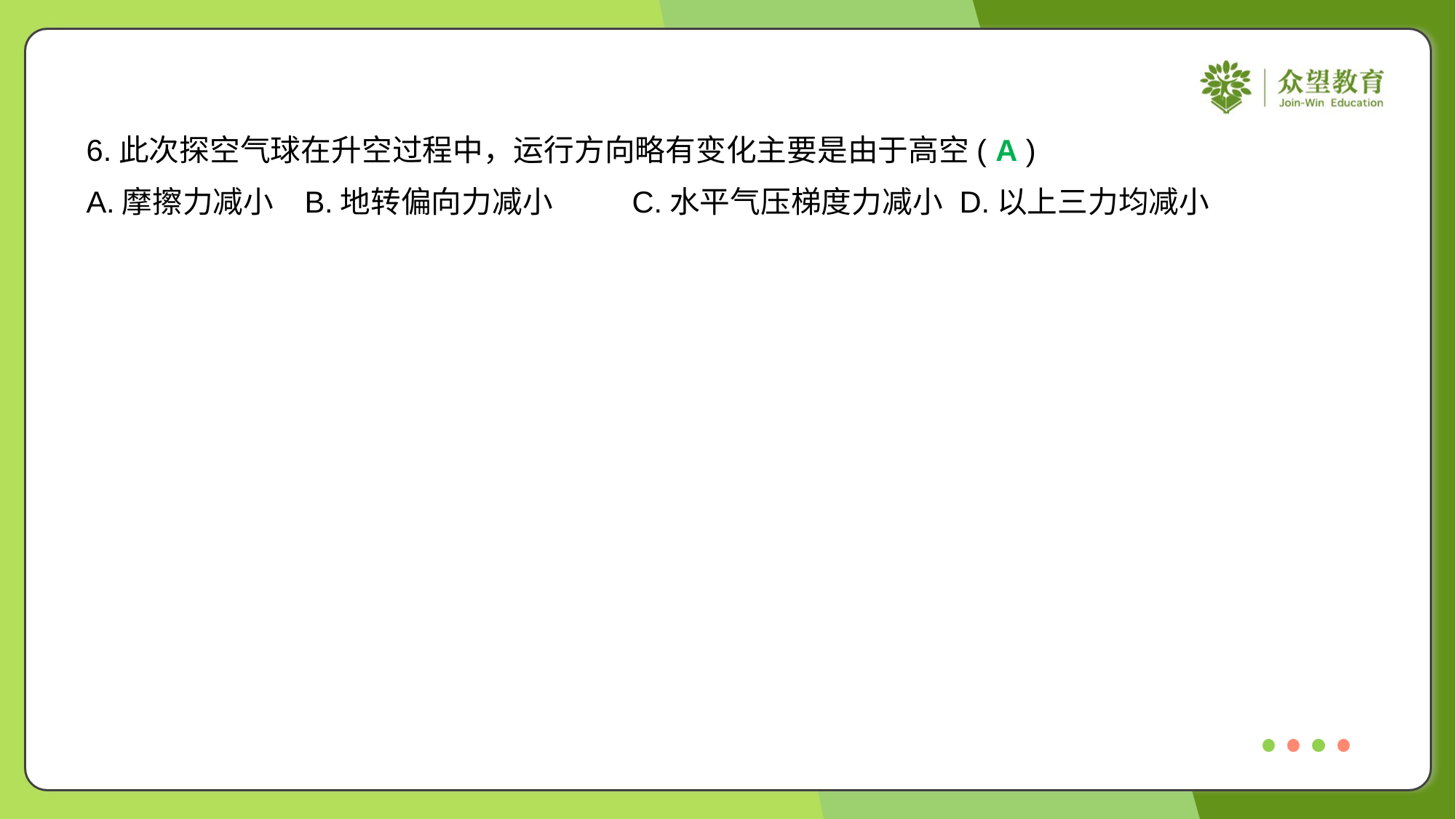

6.此次探空气球在升空过程中，运行方向略有变化主要是由于高空(     )
A
A.摩擦力减小	B.地转偏向力减小	C.水平气压梯度力减小	D.以上三力均减小